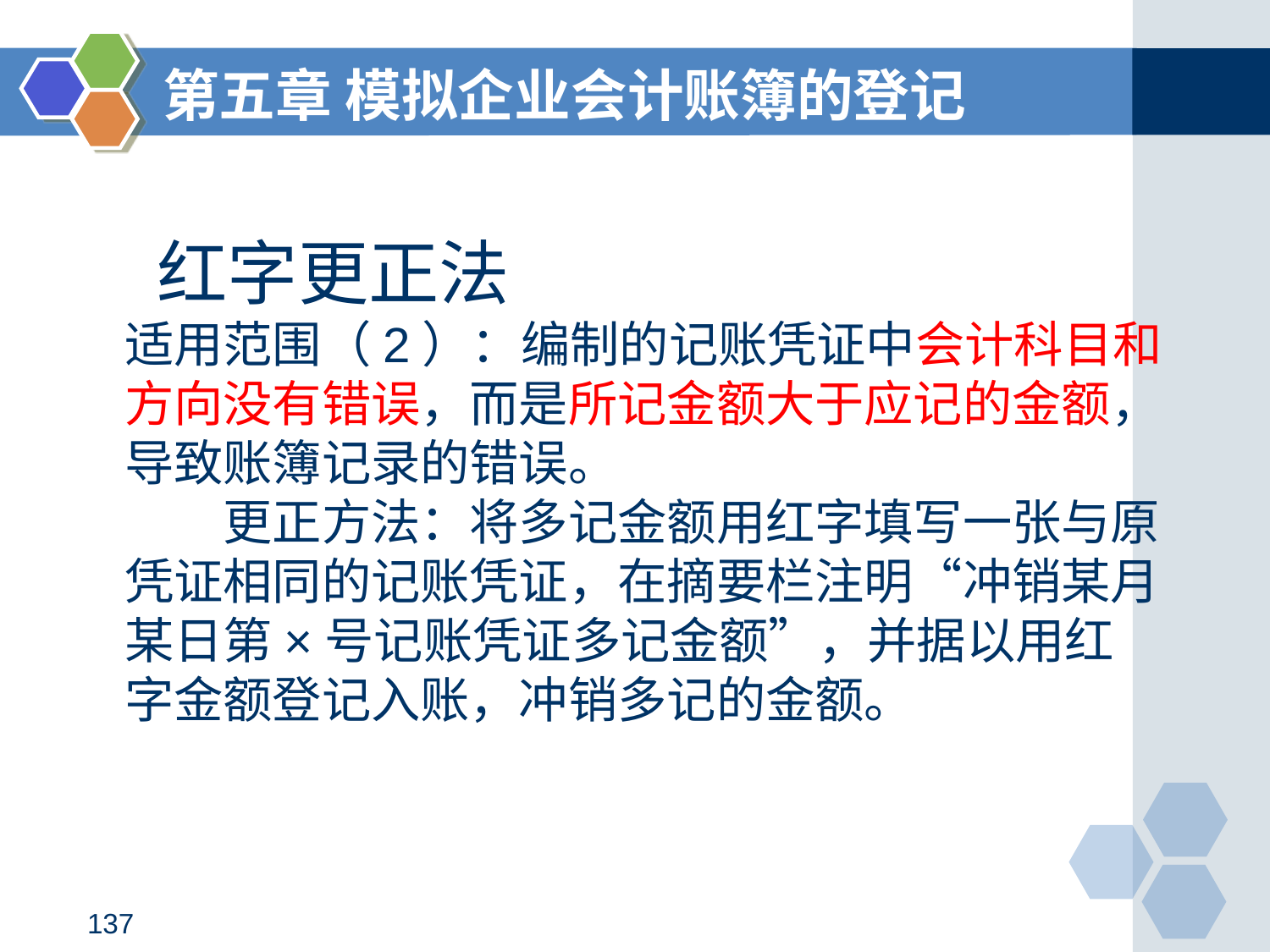

第五章 模拟企业会计账簿的登记
 红字更正法
适用范围（2）：编制的记账凭证中会计科目和方向没有错误，而是所记金额大于应记的金额，导致账簿记录的错误。
　　更正方法：将多记金额用红字填写一张与原凭证相同的记账凭证，在摘要栏注明“冲销某月某日第×号记账凭证多记金额”，并据以用红字金额登记入账，冲销多记的金额。